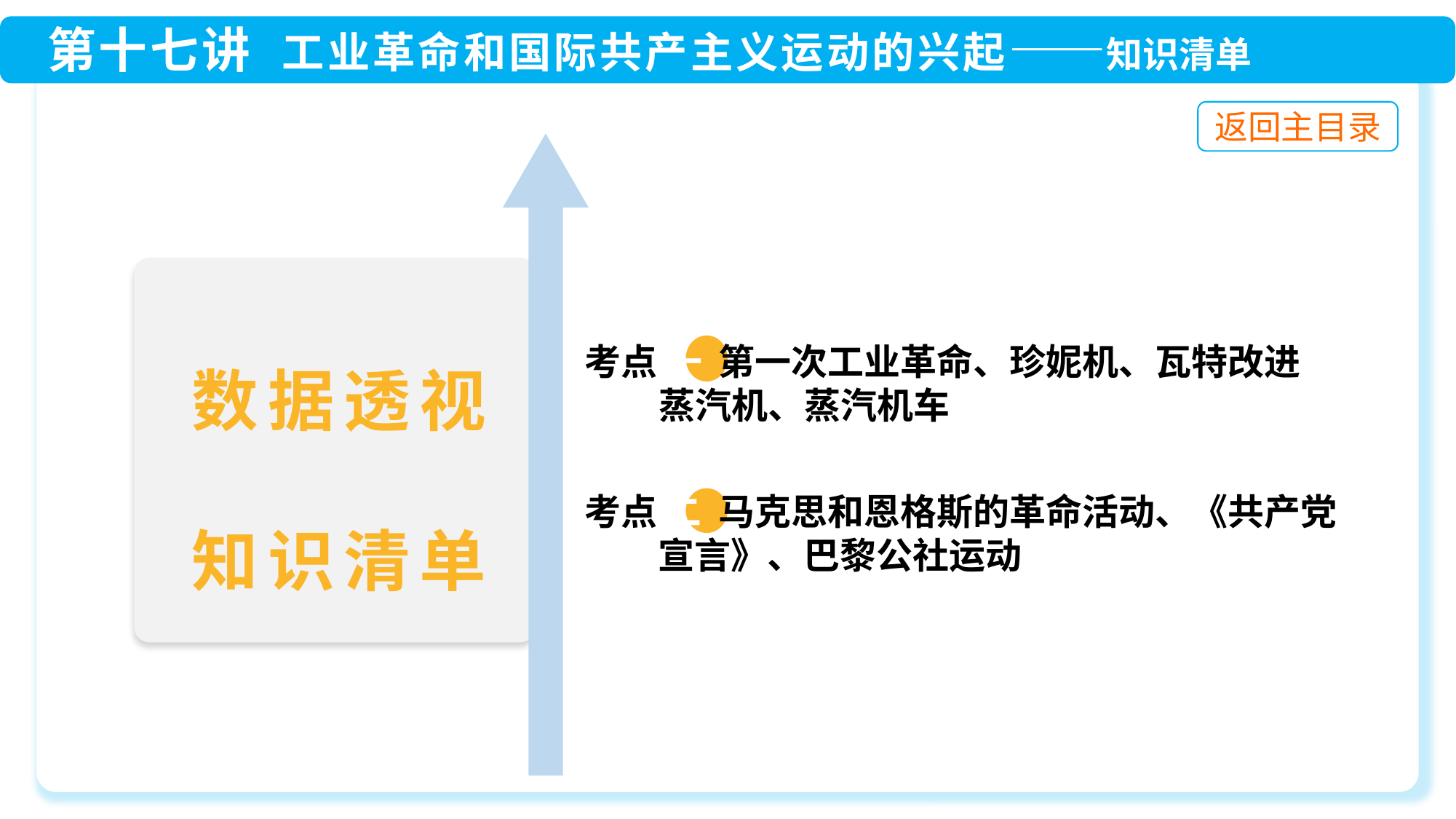

考点 一  第一次工业革命、珍妮机、瓦特改进
           蒸汽机、蒸汽机车
  考点 二  马克思和恩格斯的革命活动、《共产党
           宣言》、巴黎公社运动

数据透视
知识清单